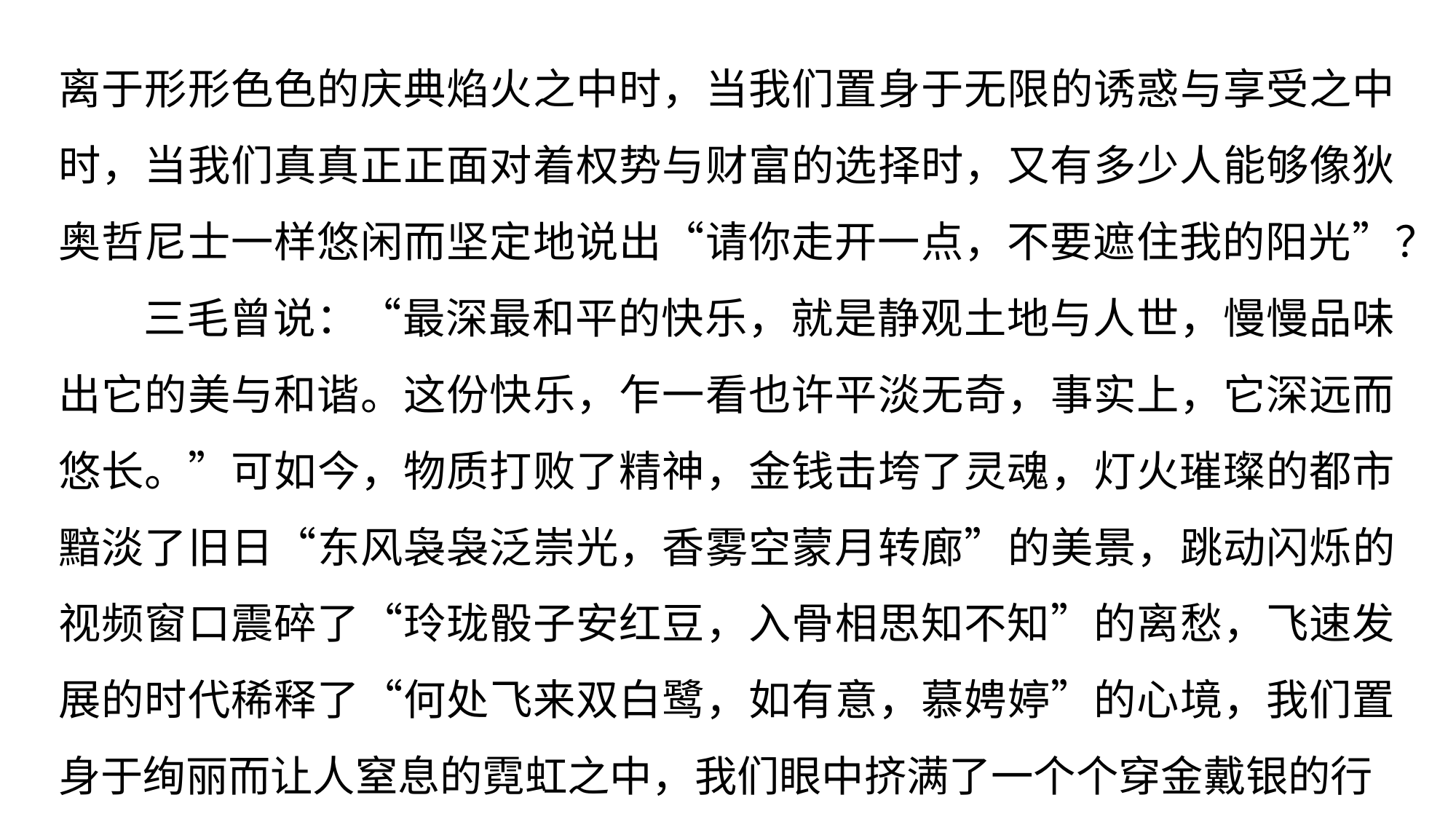

离于形形色色的庆典焰火之中时，当我们置身于无限的诱惑与享受之中时，当我们真真正正面对着权势与财富的选择时，又有多少人能够像狄奥哲尼士一样悠闲而坚定地说出“请你走开一点，不要遮住我的阳光”？
三毛曾说：“最深最和平的快乐，就是静观土地与人世，慢慢品味出它的美与和谐。这份快乐，乍一看也许平淡无奇，事实上，它深远而悠长。”可如今，物质打败了精神，金钱击垮了灵魂，灯火璀璨的都市黯淡了旧日“东风袅袅泛崇光，香雾空蒙月转廊”的美景，跳动闪烁的视频窗口震碎了“玲珑骰子安红豆，入骨相思知不知”的离愁，飞速发展的时代稀释了“何处飞来双白鹭，如有意，慕娉婷”的心境，我们置身于绚丽而让人窒息的霓虹之中，我们眼中挤满了一个个穿金戴银的行